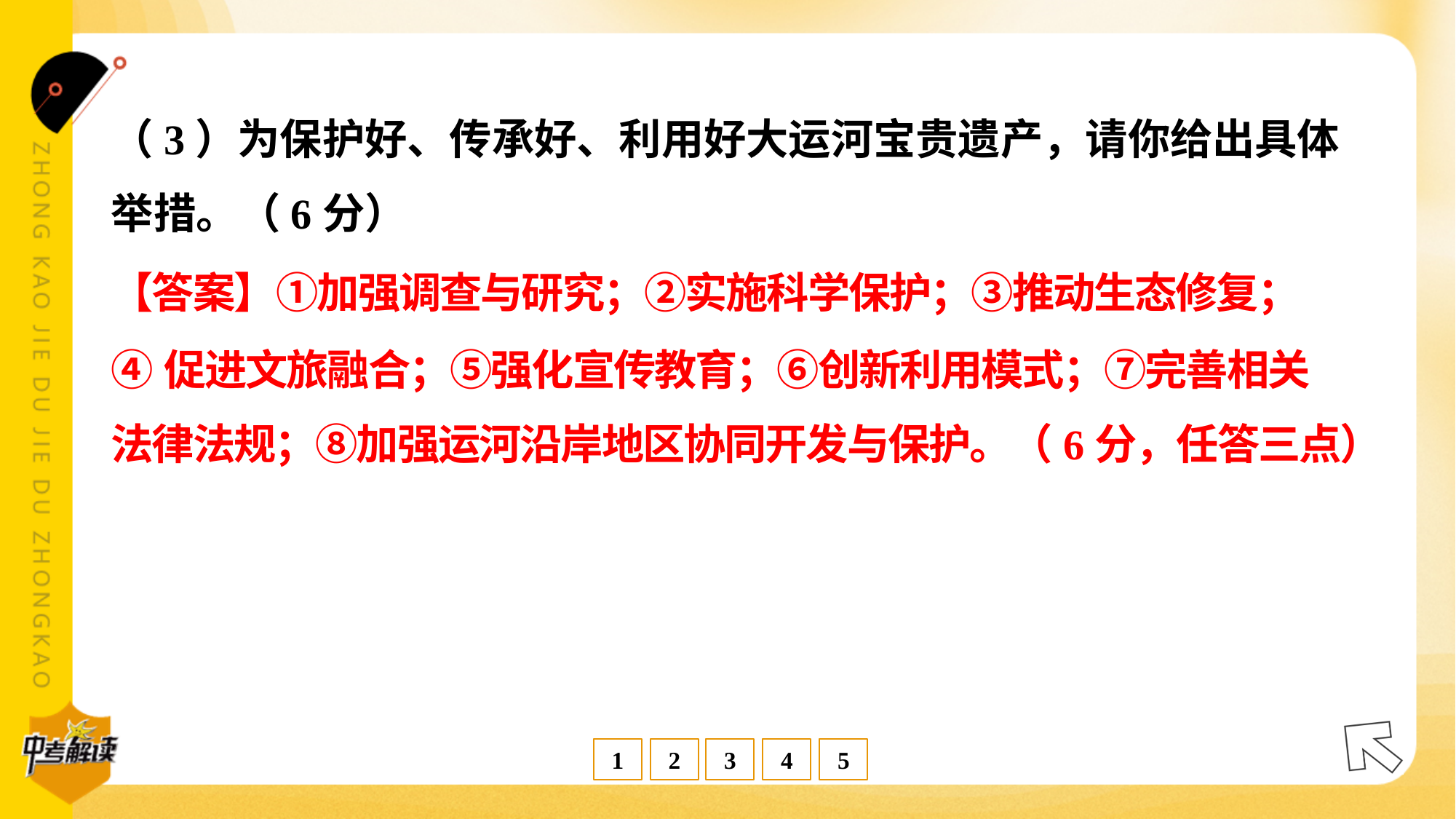

（3）为保护好、传承好、利用好大运河宝贵遗产，请你给出具体
举措。（6分）
【答案】①加强调查与研究；②实施科学保护；③推动生态修复；
④促进文旅融合；⑤强化宣传教育；⑥创新利用模式；⑦完善相关
法律法规；⑧加强运河沿岸地区协同开发与保护。（6分，任答三点）